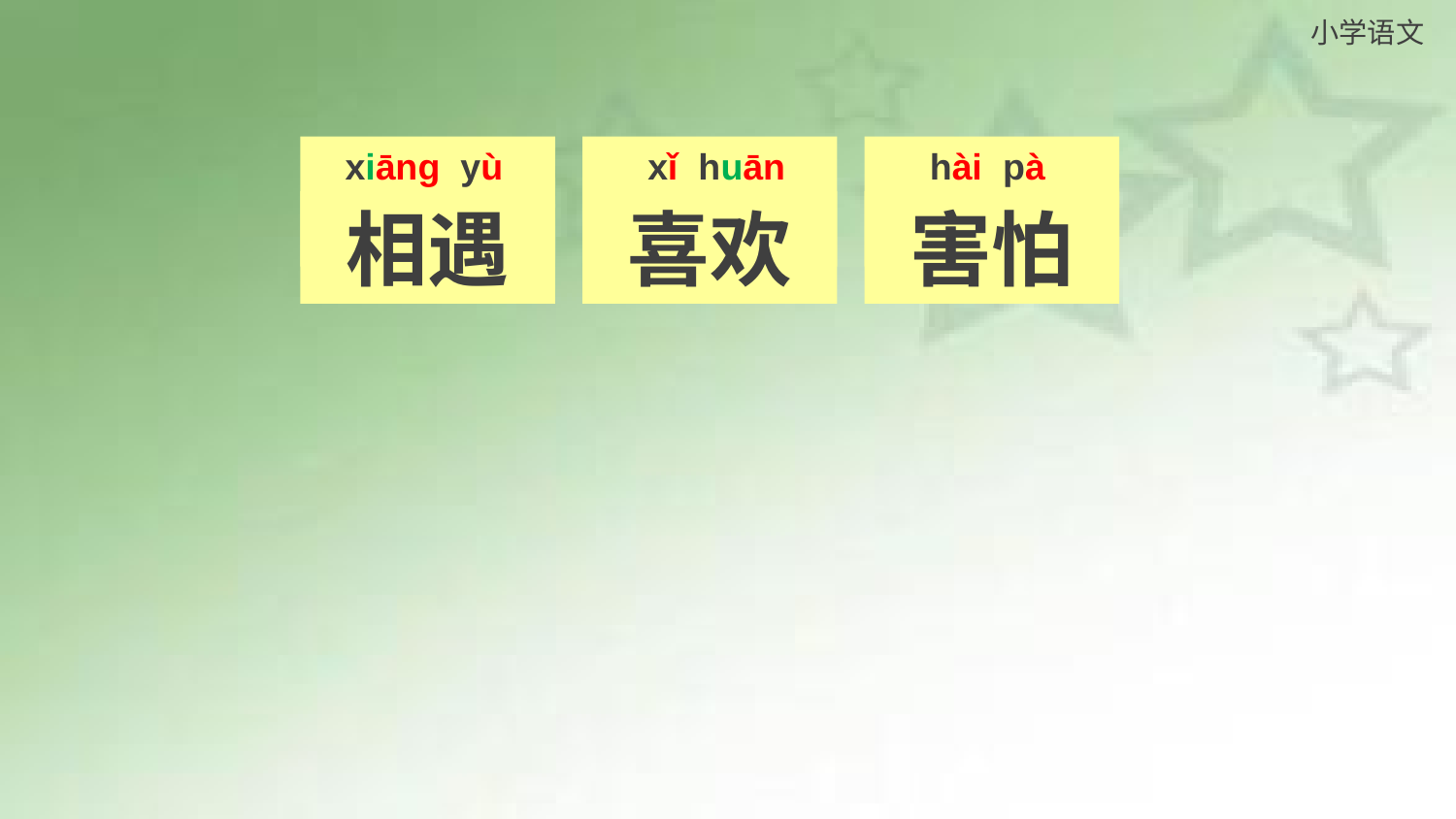

xiāng  yù

 相遇
     xǐ  huān

 喜欢
     hài  pà

 害怕